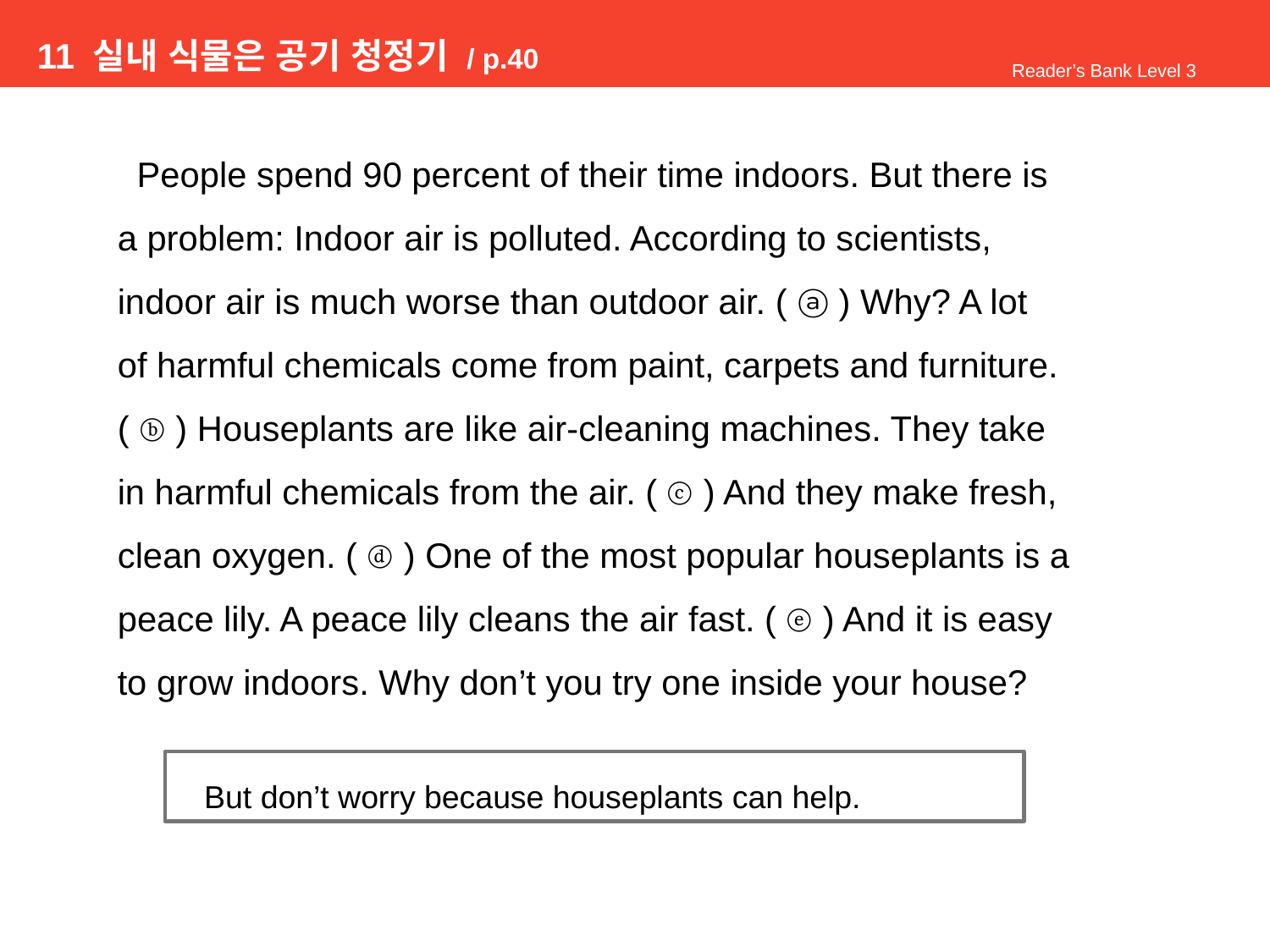

# 11 실내 식물은 공기 청정기 / p.40
Reader’s Bank Level 3
  People spend 90 percent of their time indoors. But there is
a problem: Indoor air is polluted. According to scientists,
indoor air is much worse than outdoor air. ( ⓐ ) Why? A lot
of harmful chemicals come from paint, carpets and furniture.
( ⓑ ) Houseplants are like air-cleaning machines. They take
in harmful chemicals from the air. ( ⓒ ) And they make fresh,
clean oxygen. ( ⓓ ) One of the most popular houseplants is a
peace lily. A peace lily cleans the air fast. ( ⓔ ) And it is easy
to grow indoors. Why don’t you try one inside your house?
   But don’t worry because houseplants can help.